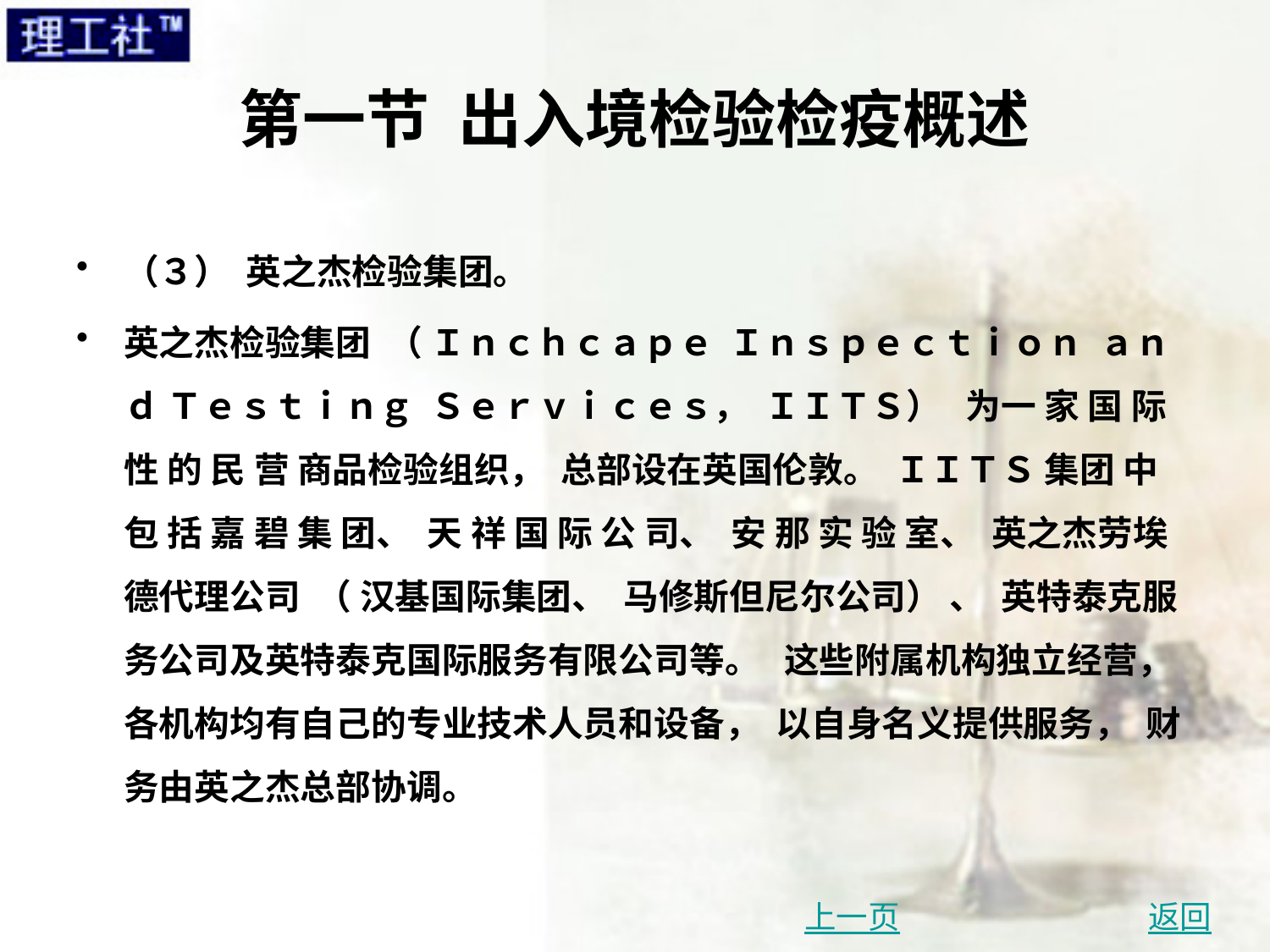

# 第一节  出入境检验检疫概述
（３）  英之杰检验集团。
英之杰检验集团  （ Ｉｎｃｈｃａｐｅ  Ｉｎｓｐｅｃｔｉｏｎ  ａｎｄ Ｔｅｓｔｉｎｇ  Ｓｅｒｖｉｃｅｓ，  ＩＩＴＳ）   为一 家 国 际 性 的 民 营 商品检验组织，  总部设在英国伦敦。  ＩＩＴＳ 集团 中 包 括 嘉 碧 集 团、  天 祥 国 际 公 司、  安 那 实 验 室、  英之杰劳埃德代理公司  （ 汉基国际集团、  马修斯但尼尔公司） 、  英特泰克服务公司及英特泰克国际服务有限公司等。   这些附属机构独立经营，   各机构均有自己的专业技术人员和设备，  以自身名义提供服务，  财务由英之杰总部协调。

上一页
返回